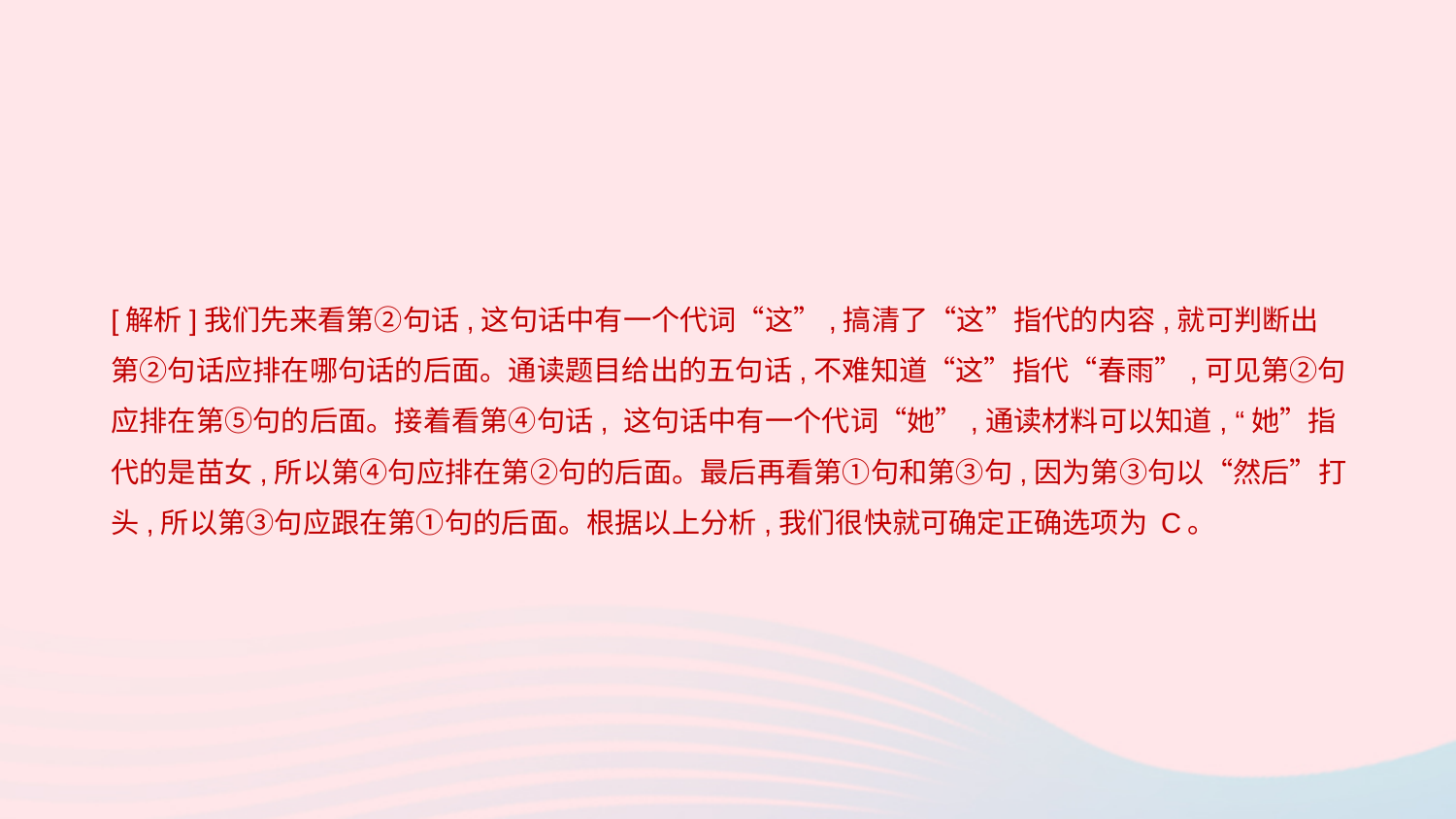

[解析]我们先来看第②句话,这句话中有一个代词“这”,搞清了“这”指代的内容,就可判断出第②句话应排在哪句话的后面。通读题目给出的五句话,不难知道“这”指代“春雨”,可见第②句应排在第⑤句的后面。接着看第④句话, 这句话中有一个代词“她”,通读材料可以知道, “她”指代的是苗女,所以第④句应排在第②句的后面。最后再看第①句和第③句,因为第③句以“然后”打头,所以第③句应跟在第①句的后面。根据以上分析,我们很快就可确定正确选项为 C。